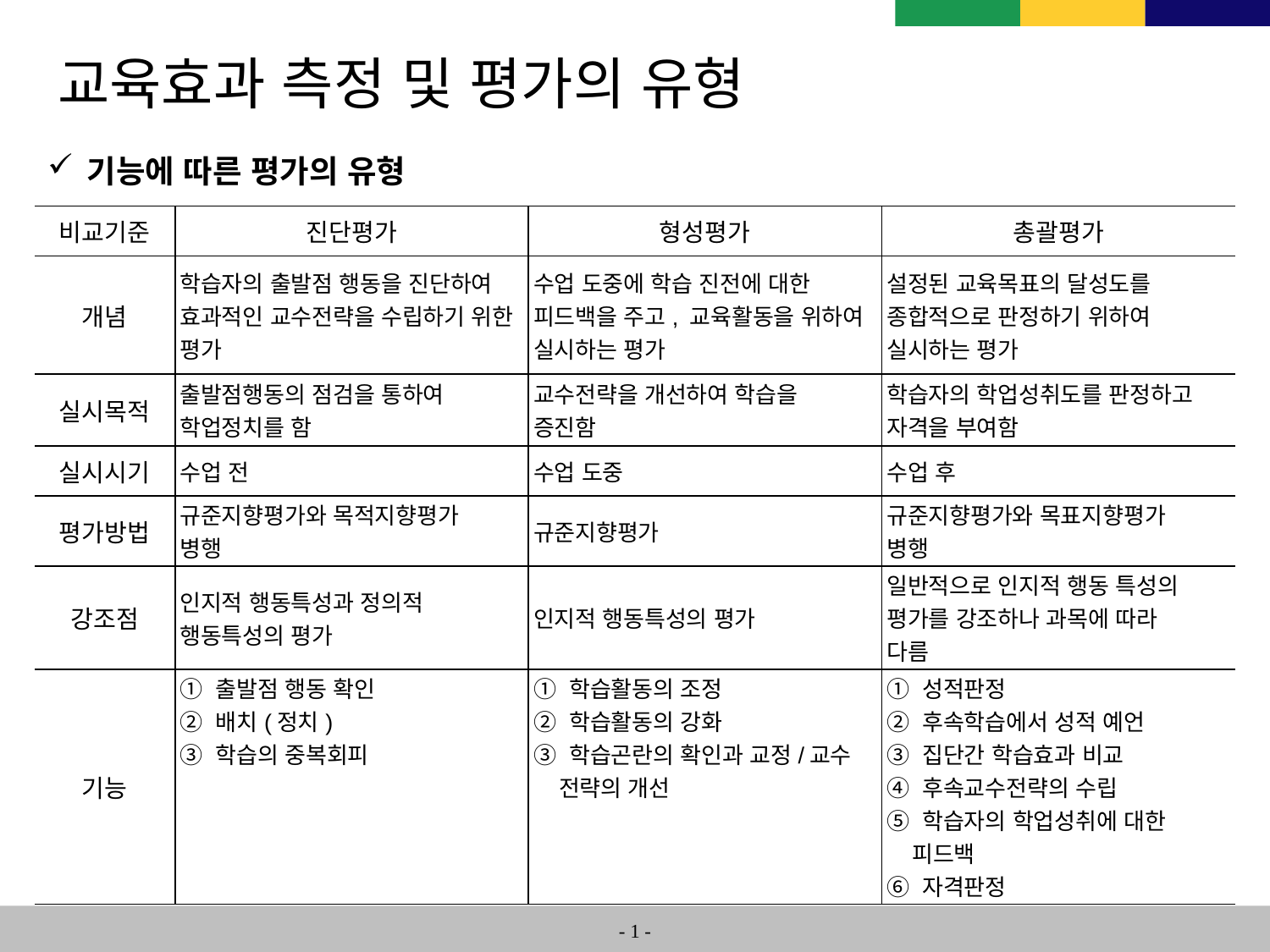

# 교육효과 측정 및 평가의 유형
기능에 따른 평가의 유형
| 비교기준 | 진단평가 | 형성평가 | 총괄평가 |
| --- | --- | --- | --- |
| 개념 | 학습자의 출발점 행동을 진단하여 효과적인 교수전략을 수립하기 위한 평가 | 수업 도중에 학습 진전에 대한 피드백을 주고, 교육활동을 위하여 실시하는 평가 | 설정된 교육목표의 달성도를 종합적으로 판정하기 위하여 실시하는 평가 |
| 실시목적 | 출발점행동의 점검을 통하여 학업정치를 함 | 교수전략을 개선하여 학습을 증진함 | 학습자의 학업성취도를 판정하고 자격을 부여함 |
| 실시시기 | 수업 전 | 수업 도중 | 수업 후 |
| 평가방법 | 규준지향평가와 목적지향평가 병행 | 규준지향평가 | 규준지향평가와 목표지향평가 병행 |
| 강조점 | 인지적 행동특성과 정의적 행동특성의 평가 | 인지적 행동특성의 평가 | 일반적으로 인지적 행동 특성의 평가를 강조하나 과목에 따라 다름 |
| 기능 | ① 출발점 행동 확인 ② 배치(정치) ③ 학습의 중복회피 | ① 학습활동의 조정 ② 학습활동의 강화 ③ 학습곤란의 확인과 교정/교수 전략의 개선 | ① 성적판정 ② 후속학습에서 성적 예언 ③ 집단간 학습효과 비교 ④ 후속교수전략의 수립 ⑤ 학습자의 학업성취에 대한 피드백 ⑥ 자격판정 |
- 1 -